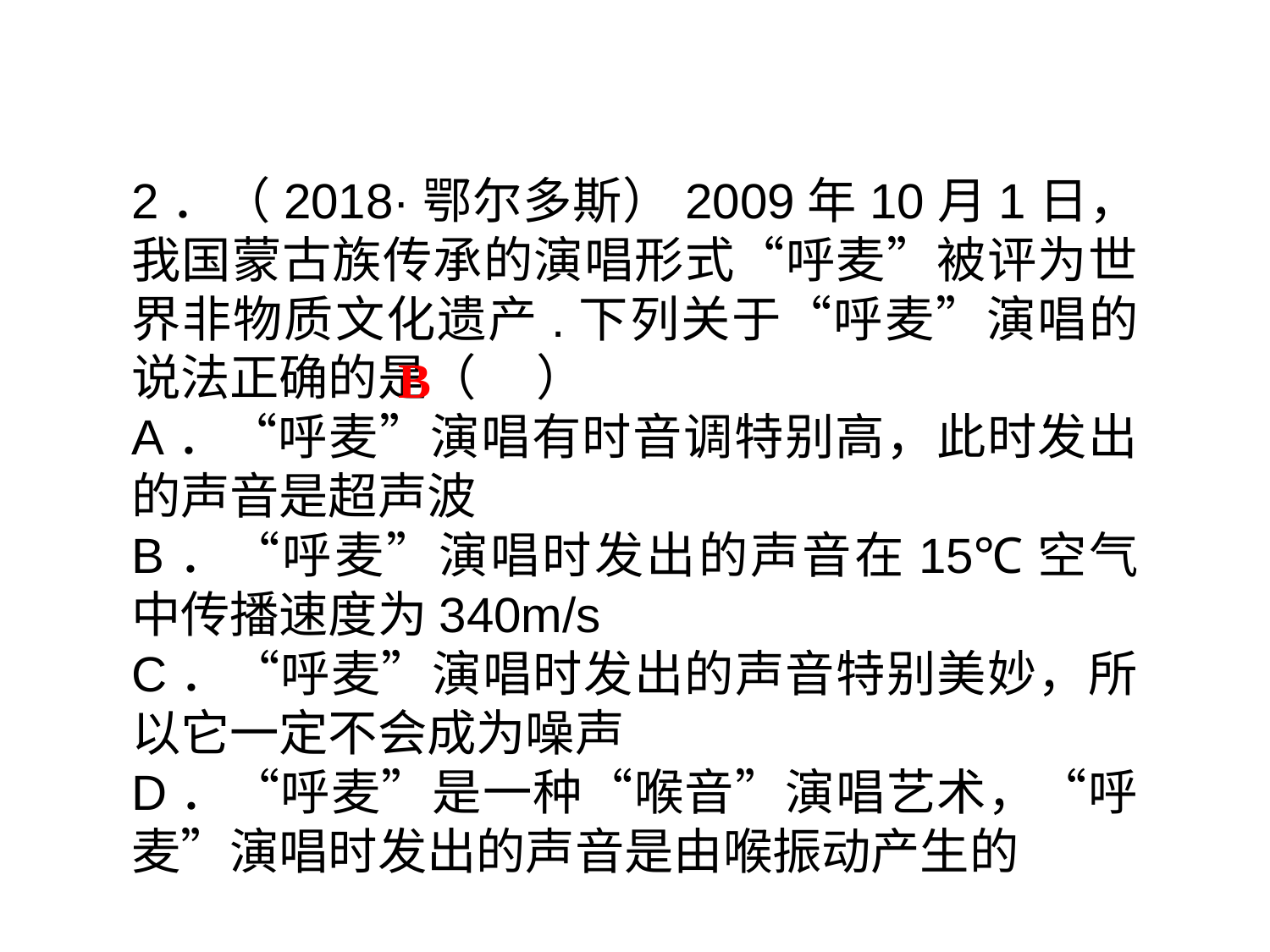

2．（2018·鄂尔多斯）2009年10月1日，我国蒙古族传承的演唱形式“呼麦”被评为世界非物质文化遗产.下列关于“呼麦”演唱的说法正确的是（　 ）
A．“呼麦”演唱有时音调特别高，此时发出的声音是超声波
B．“呼麦”演唱时发出的声音在15℃空气中传播速度为340m/s
C．“呼麦”演唱时发出的声音特别美妙，所以它一定不会成为噪声
D．“呼麦”是一种“喉音”演唱艺术，“呼麦”演唱时发出的声音是由喉振动产生的
B